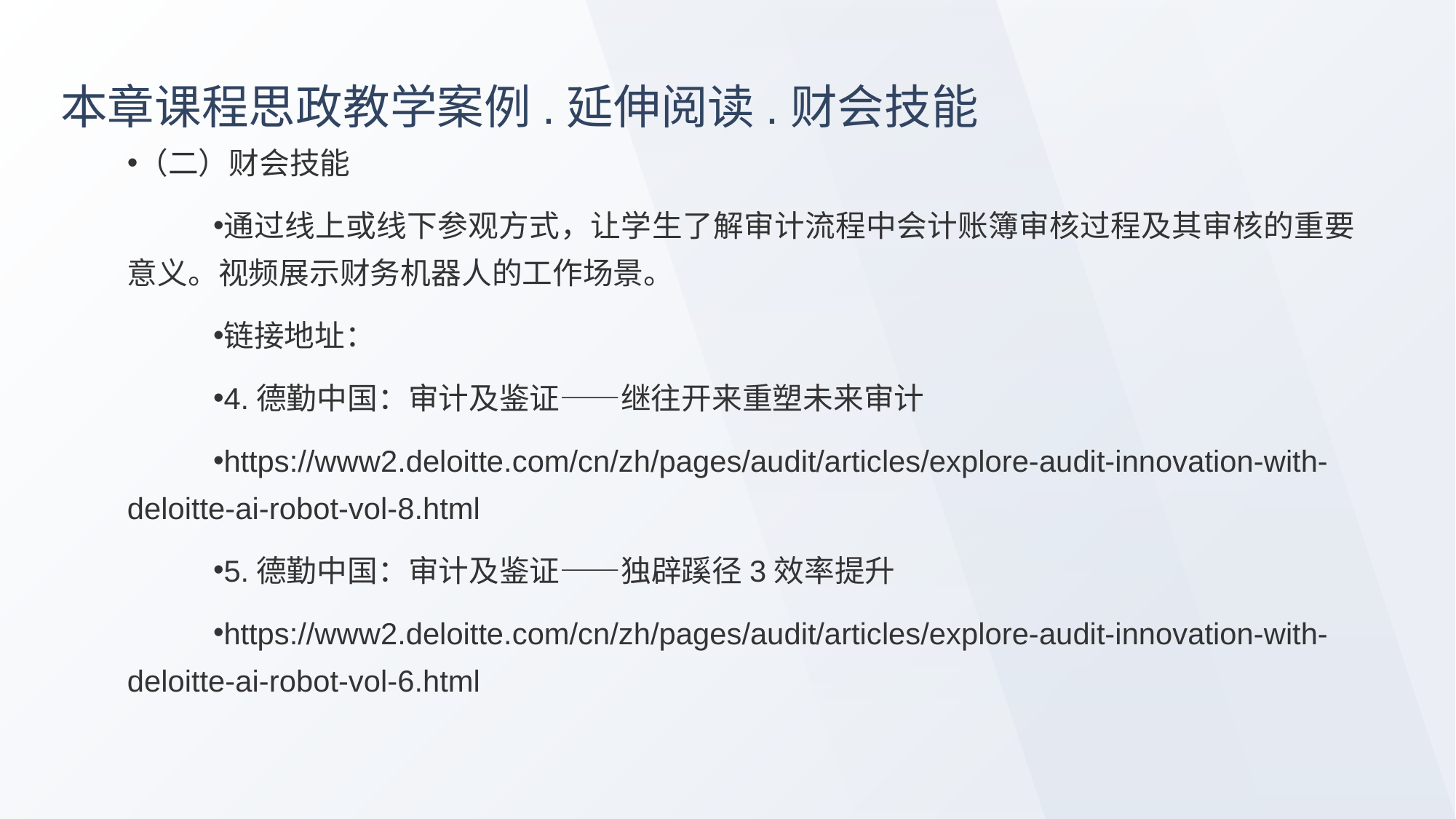

# 本章课程思政教学案例.延伸阅读.财会技能
（二）财会技能
通过线上或线下参观方式，让学生了解审计流程中会计账簿审核过程及其审核的重要意义。视频展示财务机器人的工作场景。
链接地址：
4.德勤中国：审计及鉴证——继往开来重塑未来审计
https://www2.deloitte.com/cn/zh/pages/audit/articles/explore-audit-innovation-with-deloitte-ai-robot-vol-8.html
5.德勤中国：审计及鉴证——独辟蹊径3效率提升
https://www2.deloitte.com/cn/zh/pages/audit/articles/explore-audit-innovation-with-deloitte-ai-robot-vol-6.html